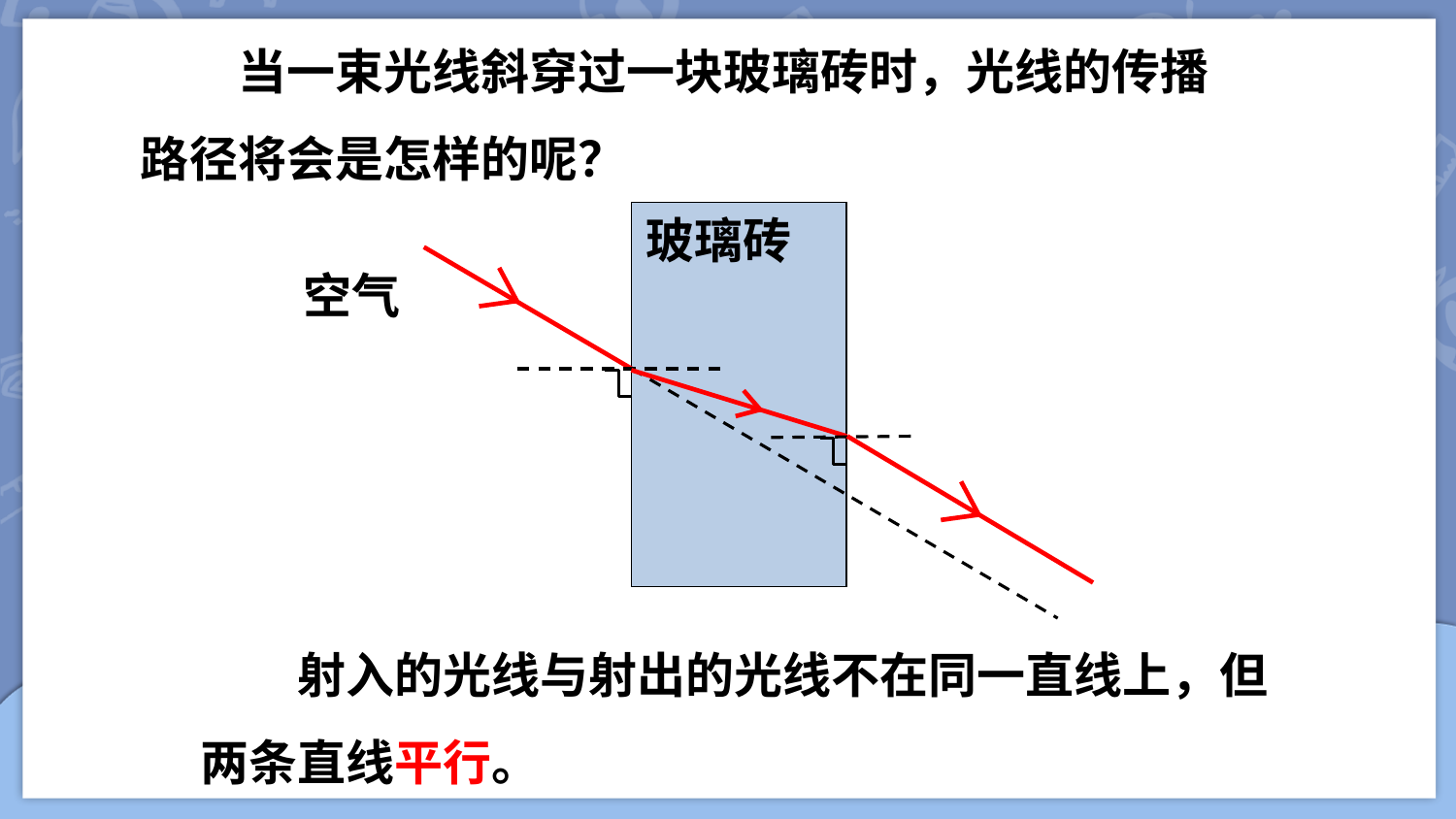

当一束光线斜穿过一块玻璃砖时，光线的传播路径将会是怎样的呢？

玻璃砖
空气
射入的光线与射出的光线不在同一直线上，但两条直线平行。